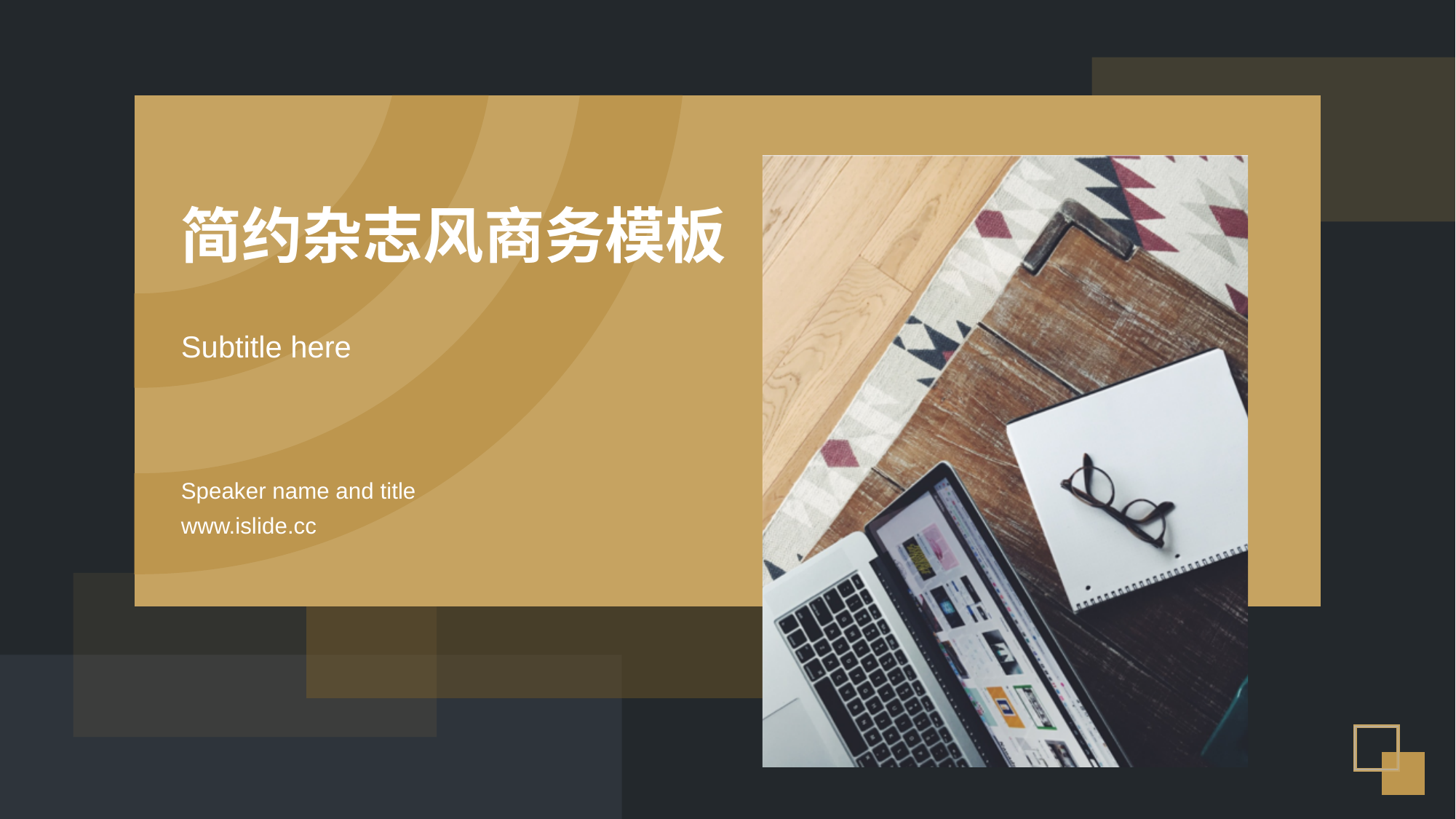

# 简约杂志风商务模板
Subtitle here
Speaker name and title
www.islide.cc